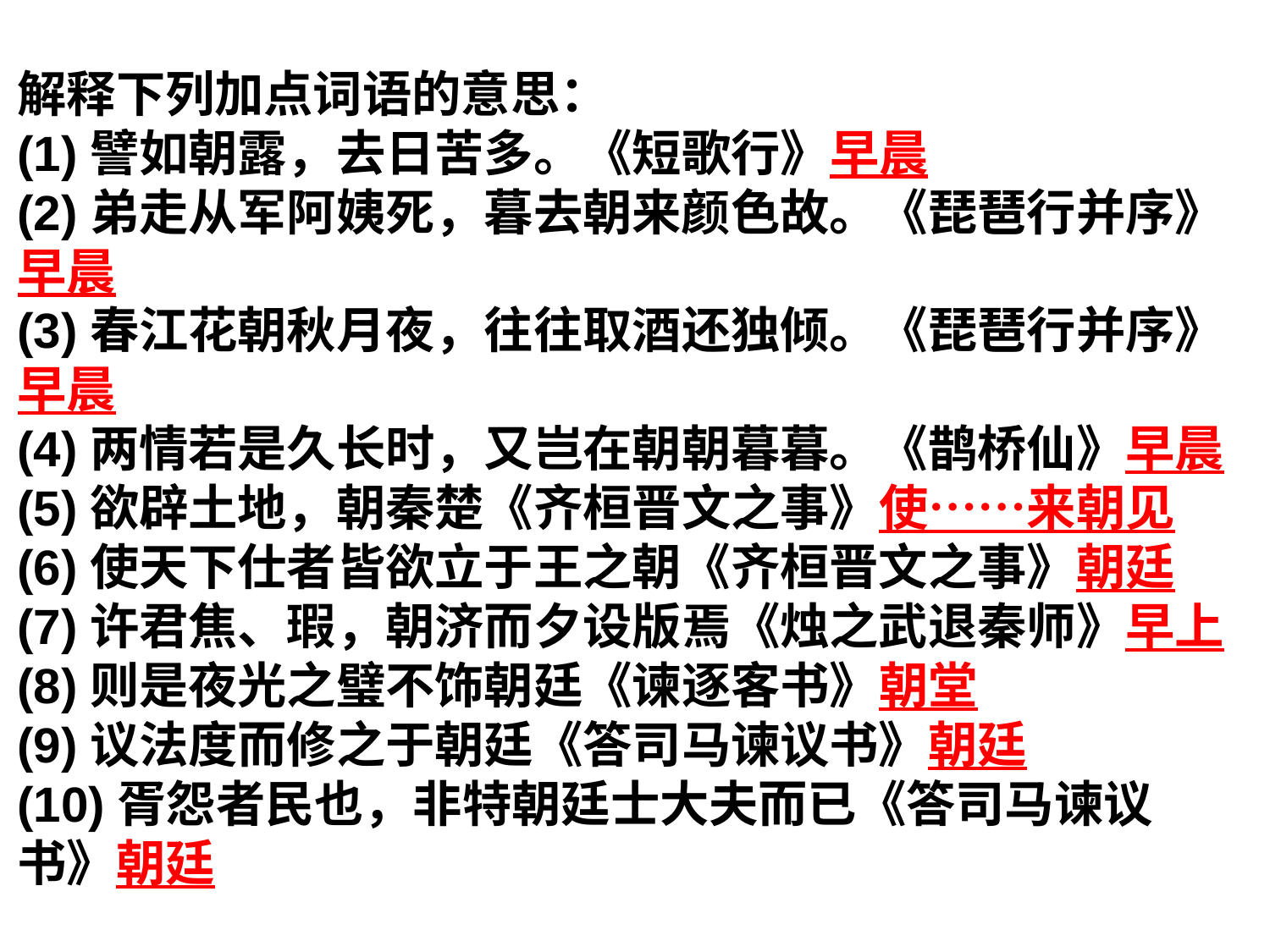

解释下列加点词语的意思：
(1)譬如朝露，去日苦多。《短歌行》早晨
(2)弟走从军阿姨死，暮去朝来颜色故。《琵琶行并序》早晨
(3)春江花朝秋月夜，往往取酒还独倾。《琵琶行并序》早晨
(4)两情若是久长时，又岂在朝朝暮暮。《鹊桥仙》早晨
(5)欲辟土地，朝秦楚《齐桓晋文之事》使……来朝见
(6)使天下仕者皆欲立于王之朝《齐桓晋文之事》朝廷
(7)许君焦、瑕，朝济而夕设版焉《烛之武退秦师》早上
(8)则是夜光之璧不饰朝廷《谏逐客书》朝堂
(9)议法度而修之于朝廷《答司马谏议书》朝廷
(10)胥怨者民也，非特朝廷士大夫而已《答司马谏议书》朝廷